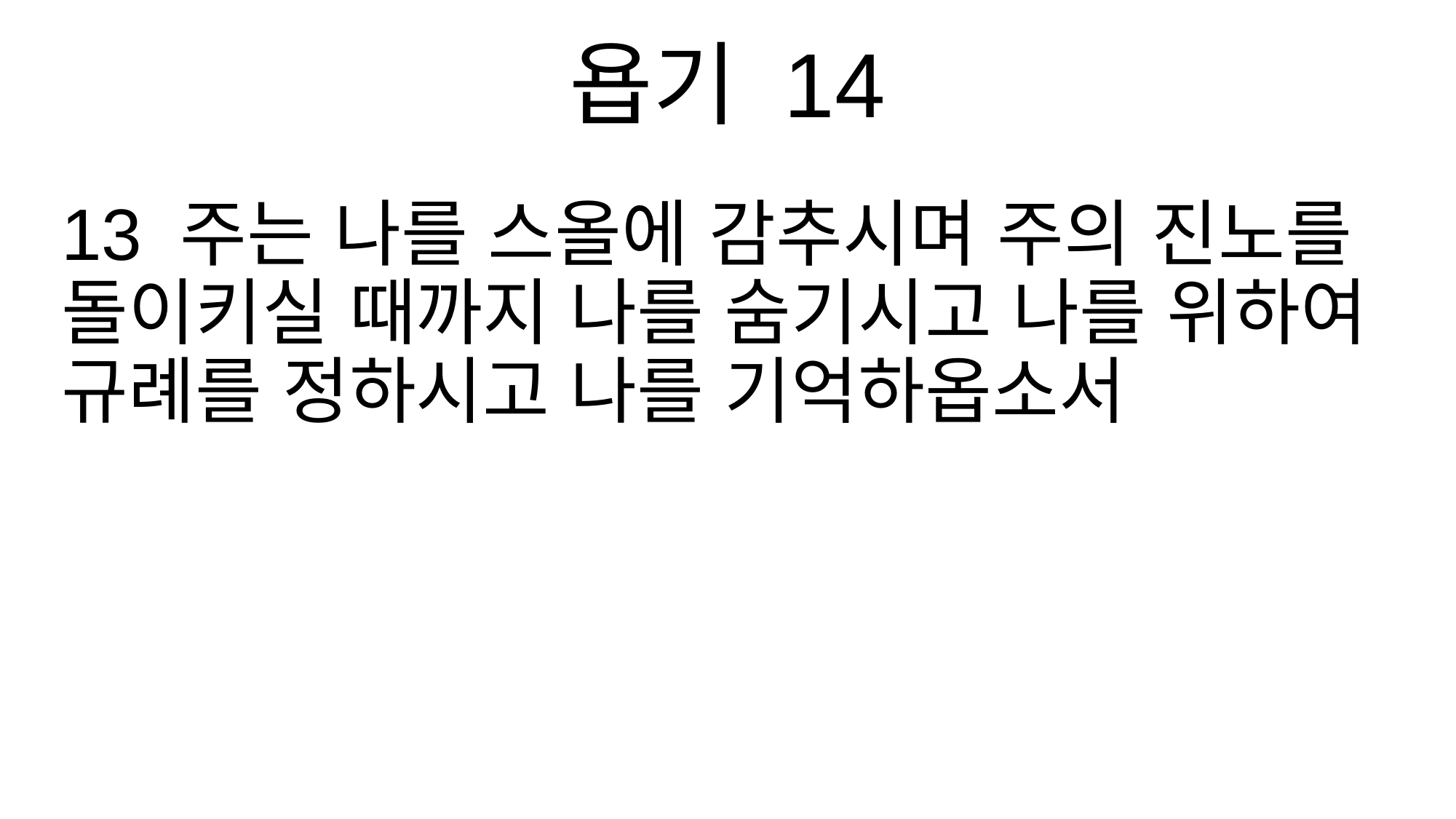

욥기 14
13 주는 나를 스올에 감추시며 주의 진노를 돌이키실 때까지 나를 숨기시고 나를 위하여 규례를 정하시고 나를 기억하옵소서